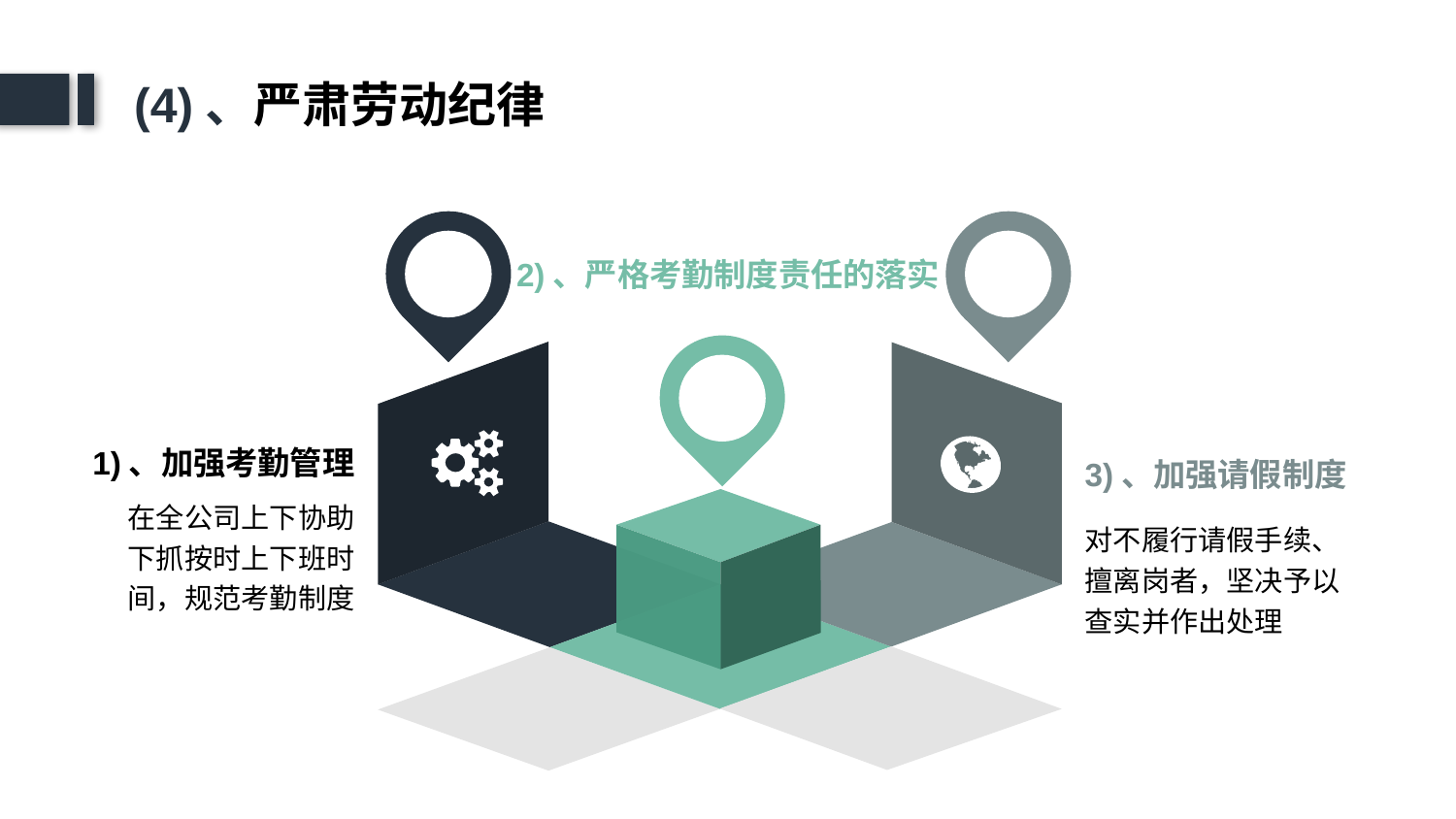

(4)、严肃劳动纪律

1)、加强考勤管理
在全公司上下协助下抓按时上下班时间，规范考勤制度

3)、加强请假制度
对不履行请假手续、擅离岗者，坚决予以查实并作出处理
2)、严格考勤制度责任的落实

2)、有针对性、合理性招聘一批员工